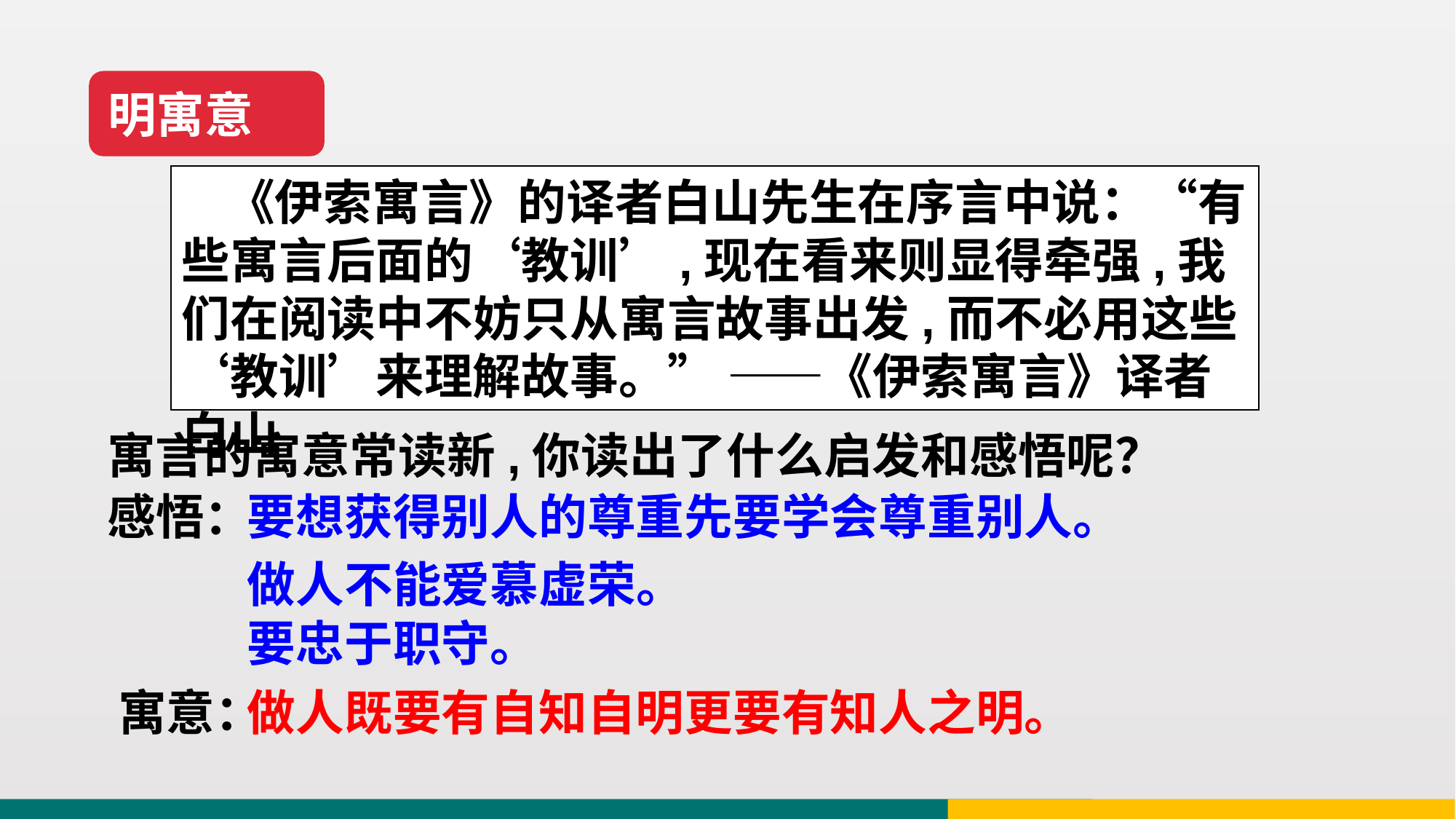

明寓意
   《伊索寓言》的译者白山先生在序言中说：“有些寓言后面的‘教训’,现在看来则显得牵强,我们在阅读中不妨只从寓言故事出发,而不必用这些‘教训’来理解故事。” ——《伊索寓言》译者白山
寓言的寓意常读新,你读出了什么启发和感悟呢？
感悟：
要想获得别人的尊重先要学会尊重别人。
做人不能爱慕虚荣。
要忠于职守。
寓意：
做人既要有自知自明更要有知人之明。